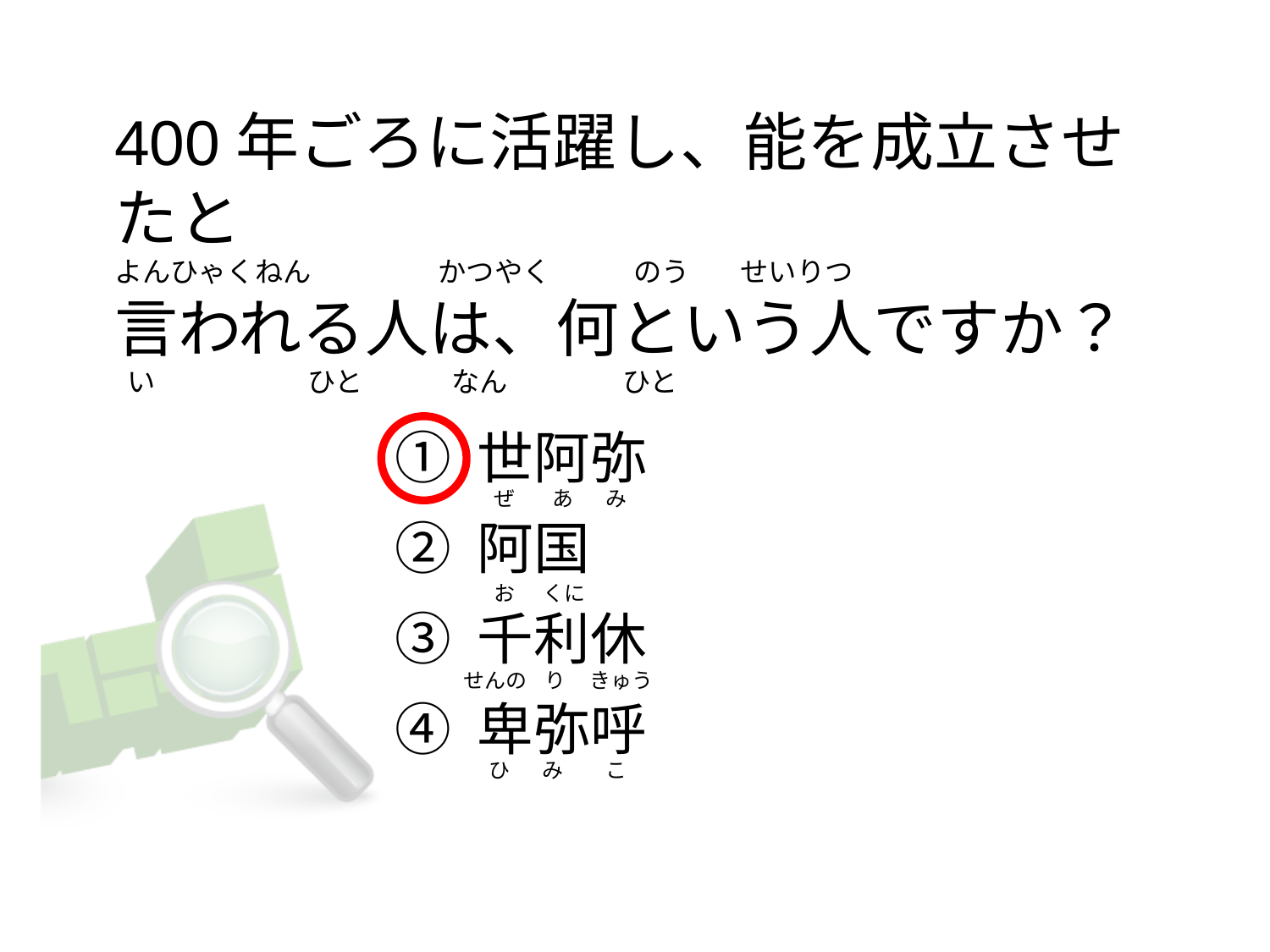

# 400年ごろに活躍し、能を成立させたと よんひゃくねん                    かつやく             のう        せいりつ 言われる人は、何という人ですか？    い                        ひと              なん                  ひと
① 世阿弥
② 阿国
③ 千利休
④ 卑弥呼

  ぜ        あ       み
  お      くに
せんの    り     きゅう
 ひ       み         こ